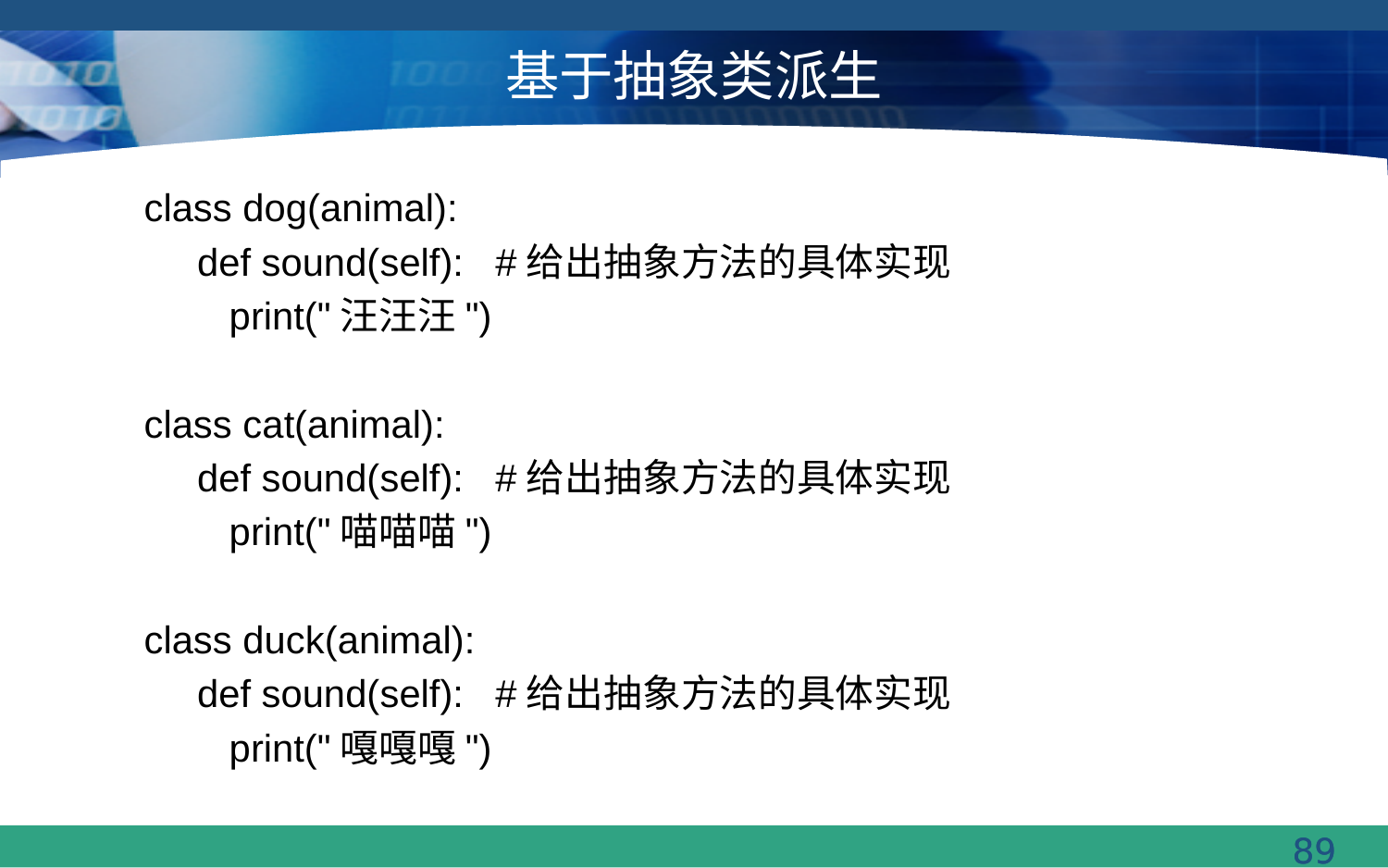

# 基于抽象类派生
class dog(animal):
     def sound(self):   #给出抽象方法的具体实现
        print("汪汪汪")

class cat(animal):
     def sound(self):   #给出抽象方法的具体实现
        print("喵喵喵")

class duck(animal):
     def sound(self):   #给出抽象方法的具体实现
        print("嘎嘎嘎")